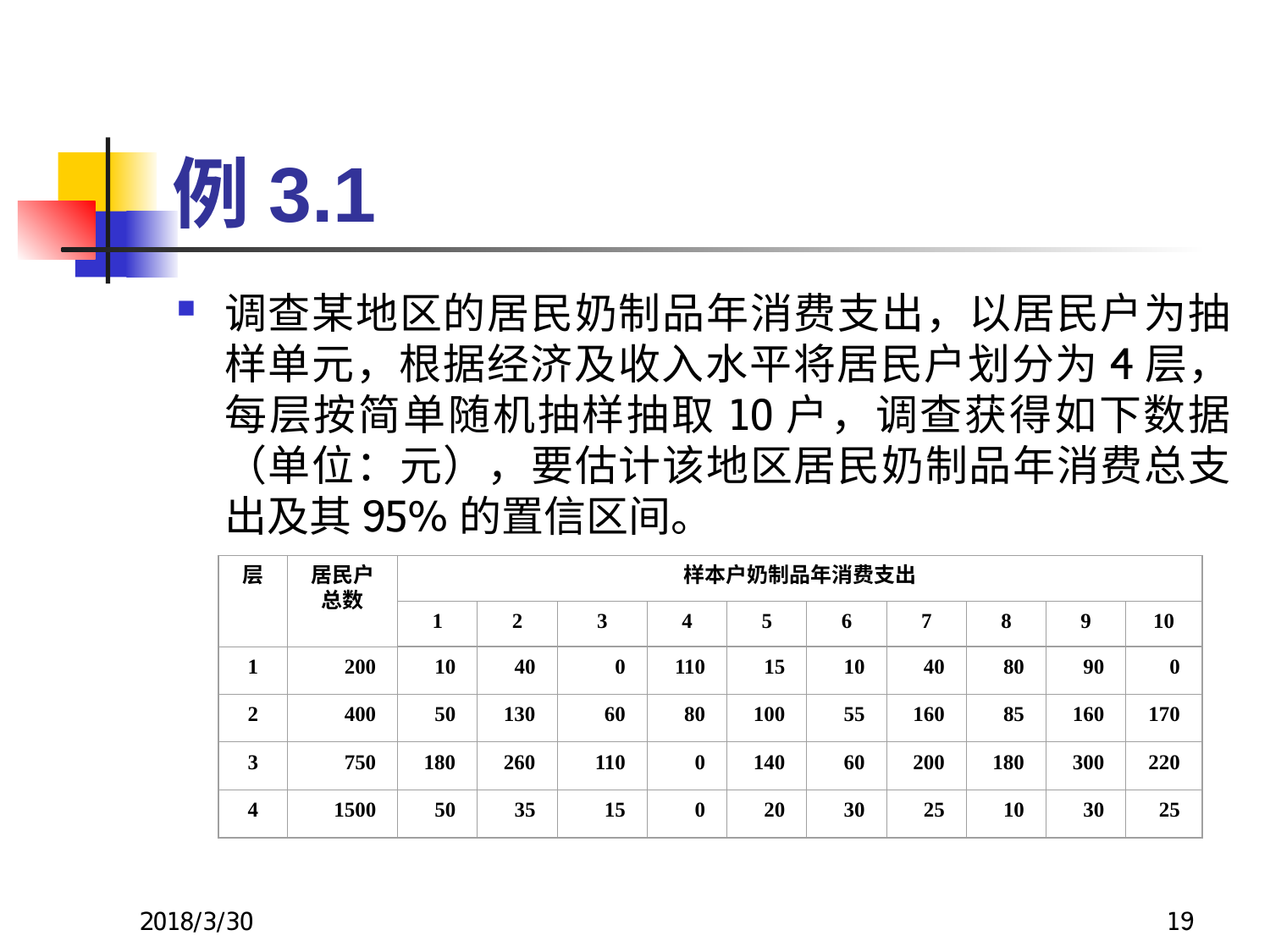

# 例3.1
调查某地区的居民奶制品年消费支出，以居民户为抽样单元，根据经济及收入水平将居民户划分为4层，每层按简单随机抽样抽取10户，调查获得如下数据（单位：元），要估计该地区居民奶制品年消费总支出及其95%的置信区间。

层

居民户总数

样本户奶制品年消费支出

1

2

3

4

5

6

7

8

9

10

1

200

10

40

0

110

15

10

40

80

90

0

2

400

50

130

60

80

100

55

160

85

160

170

3

750

180

260

110

0

140

60

200

180

300

220

4

1500

50

35

15

0

20

30

25

10

30

25

2018/3/30
19